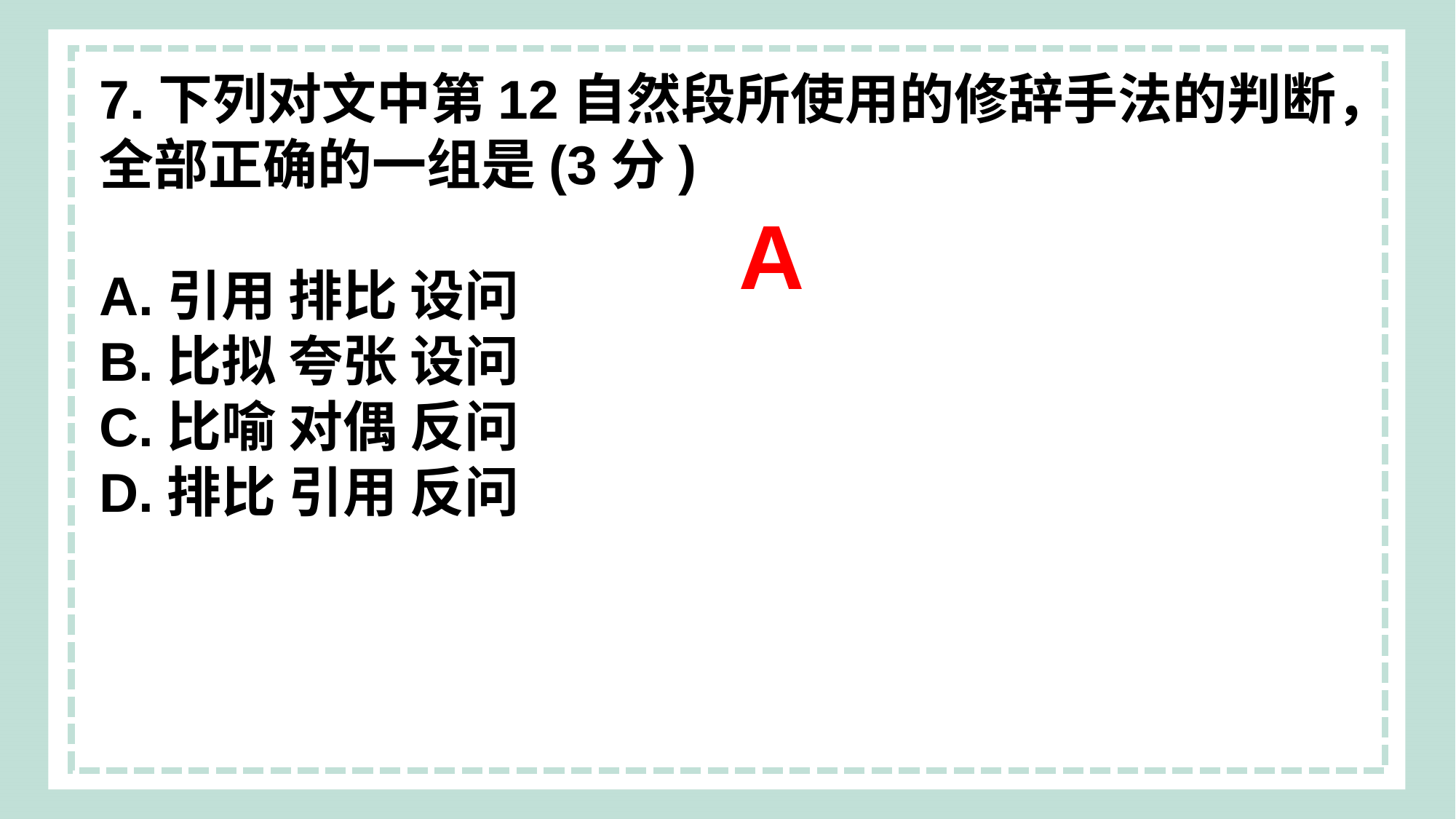

7.下列对文中第12自然段所使用的修辞手法的判断，全部正确的一组是(3分)

A.引用 排比 设问
B.比拟 夸张 设问
C.比喻 对偶 反问
D.排比 引用 反问
A